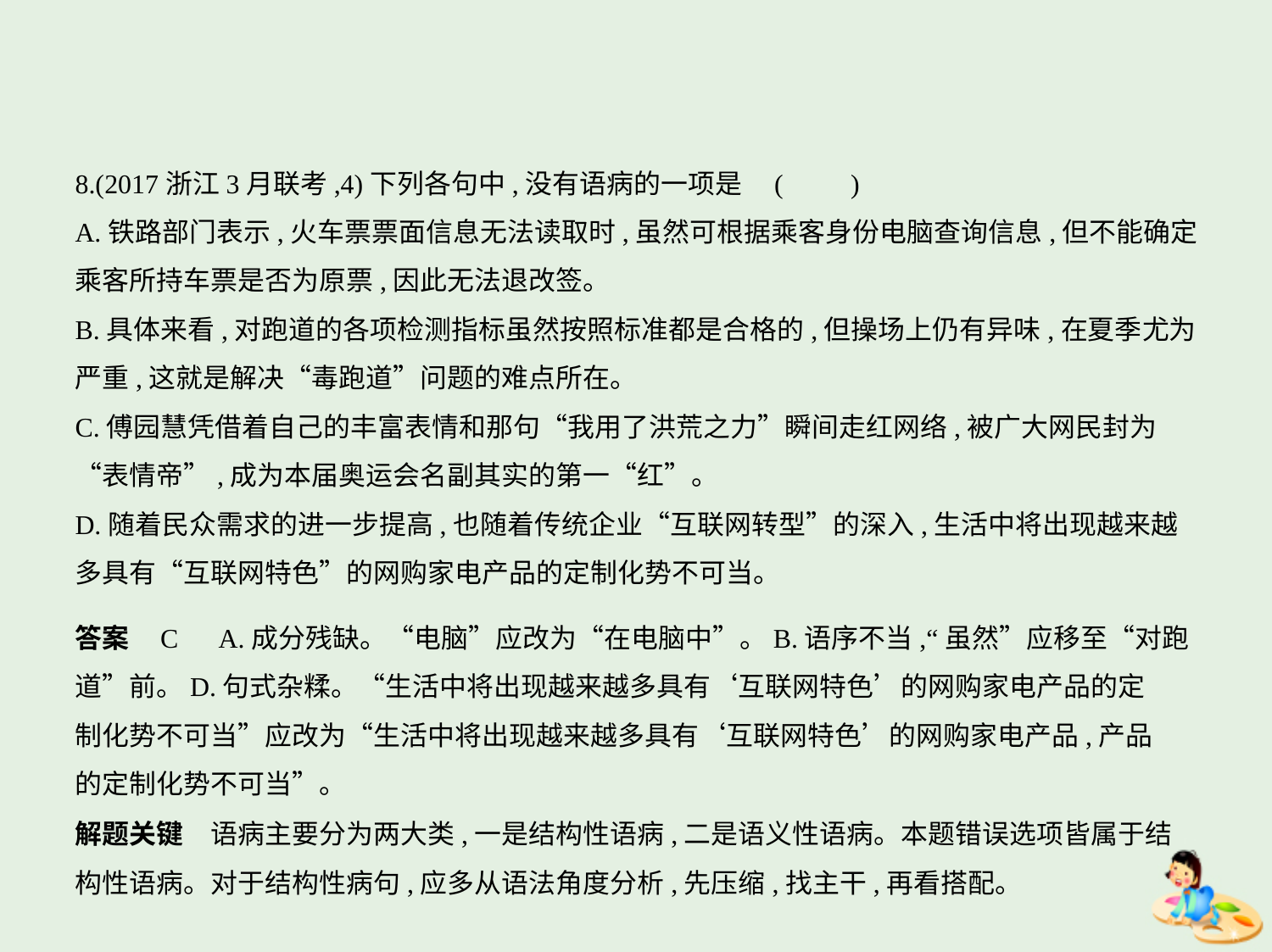

8.(2017浙江3月联考,4)下列各句中,没有语病的一项是 (　　)
A.铁路部门表示,火车票票面信息无法读取时,虽然可根据乘客身份电脑查询信息,但不能确定
乘客所持车票是否为原票,因此无法退改签。
B.具体来看,对跑道的各项检测指标虽然按照标准都是合格的,但操场上仍有异味,在夏季尤为
严重,这就是解决“毒跑道”问题的难点所在。
C.傅园慧凭借着自己的丰富表情和那句“我用了洪荒之力”瞬间走红网络,被广大网民封为
“表情帝”,成为本届奥运会名副其实的第一“红”。
D.随着民众需求的进一步提高,也随着传统企业“互联网转型”的深入,生活中将出现越来越
多具有“互联网特色”的网购家电产品的定制化势不可当。
答案    C　A.成分残缺。“电脑”应改为“在电脑中”。B.语序不当,“虽然”应移至“对跑
道”前。D.句式杂糅。“生活中将出现越来越多具有‘互联网特色’的网购家电产品的定
制化势不可当”应改为“生活中将出现越来越多具有‘互联网特色’的网购家电产品,产品
的定制化势不可当”。
解题关键　语病主要分为两大类,一是结构性语病,二是语义性语病。本题错误选项皆属于结
构性语病。对于结构性病句,应多从语法角度分析,先压缩,找主干,再看搭配。